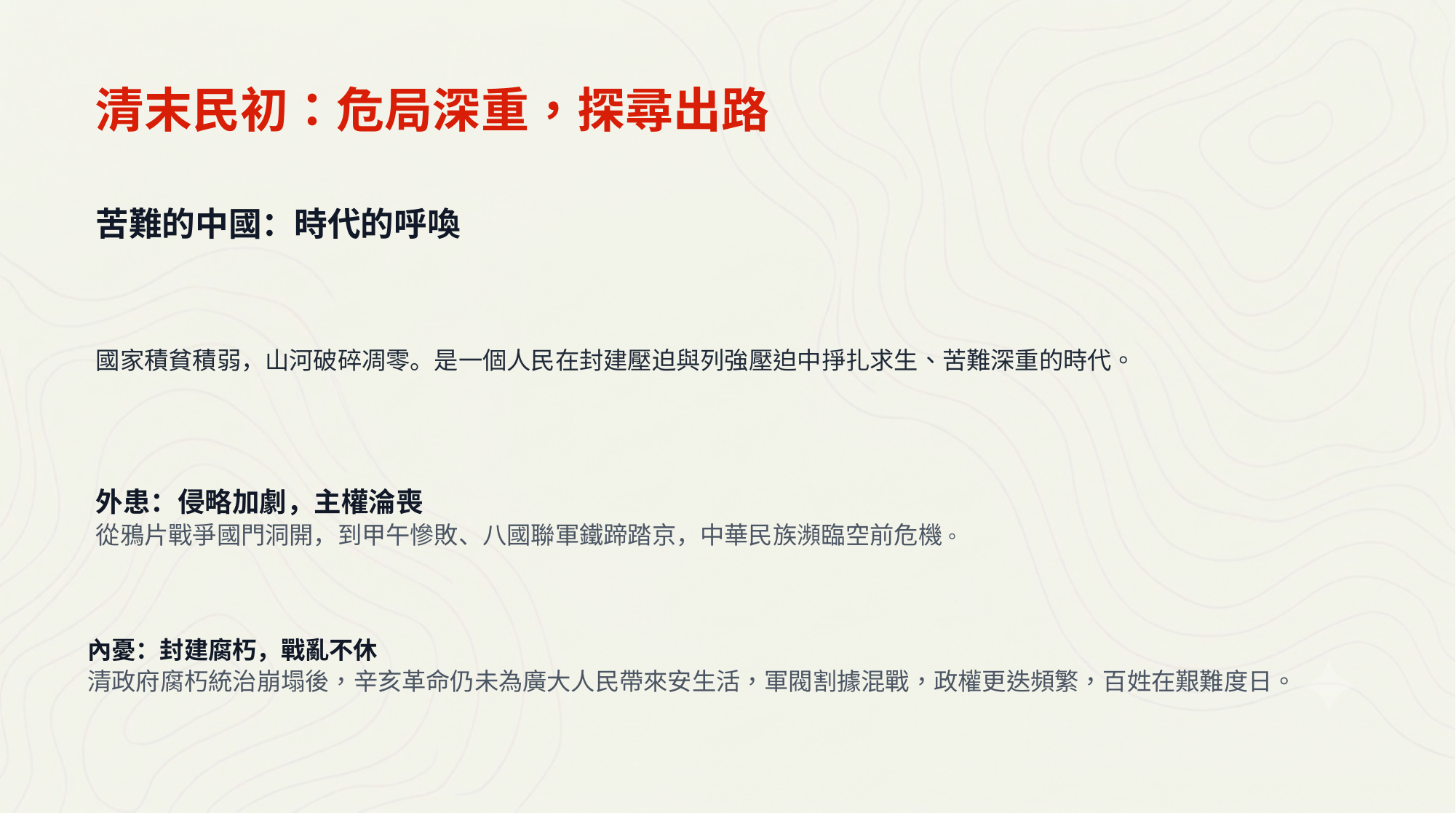

清末民初：危局深重，探尋出路
苦難的中國：時代的呼喚

國家積貧積弱，山河破碎凋零。是一個人民在封建壓迫與列強壓迫中掙扎求生、苦難深重的時代。
外患：侵略加劇，主權淪喪
從鴉片戰爭國門洞開，到甲午慘敗、八國聯軍鐵蹄踏京，中華民族瀕臨空前危機。
內憂：封建腐朽，戰亂不休
清政府腐朽統治崩塌後，辛亥革命仍未為廣大人民帶來安生活，軍閥割據混戰，政權更迭頻繁，百姓在艱難度日。